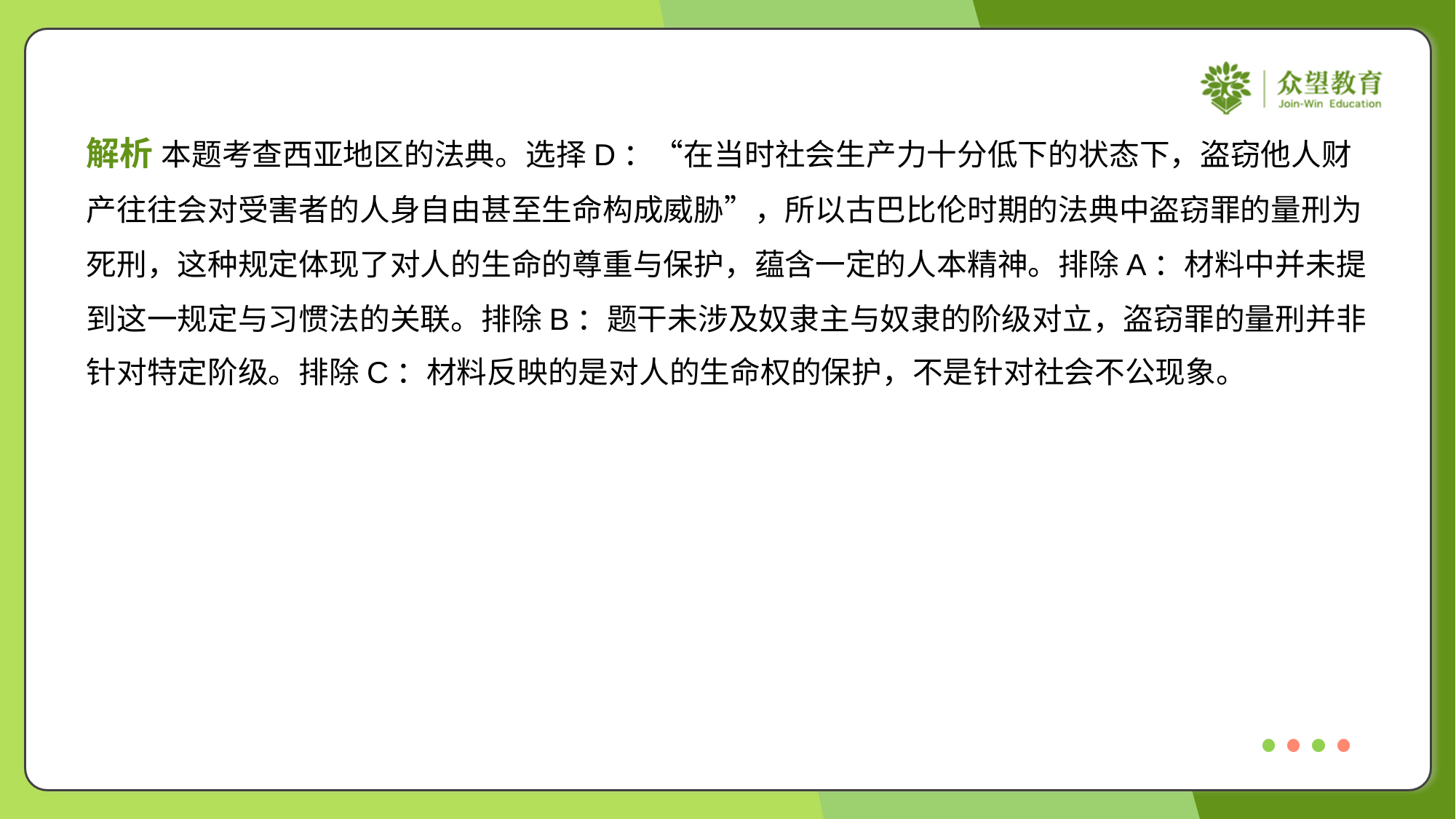

解析 本题考查西亚地区的法典。选择D：“在当时社会生产力十分低下的状态下，盗窃他人财
产往往会对受害者的人身自由甚至生命构成威胁”，所以古巴比伦时期的法典中盗窃罪的量刑为
死刑，这种规定体现了对人的生命的尊重与保护，蕴含一定的人本精神。排除A：材料中并未提
到这一规定与习惯法的关联。排除B：题干未涉及奴隶主与奴隶的阶级对立，盗窃罪的量刑并非
针对特定阶级。排除C：材料反映的是对人的生命权的保护，不是针对社会不公现象。